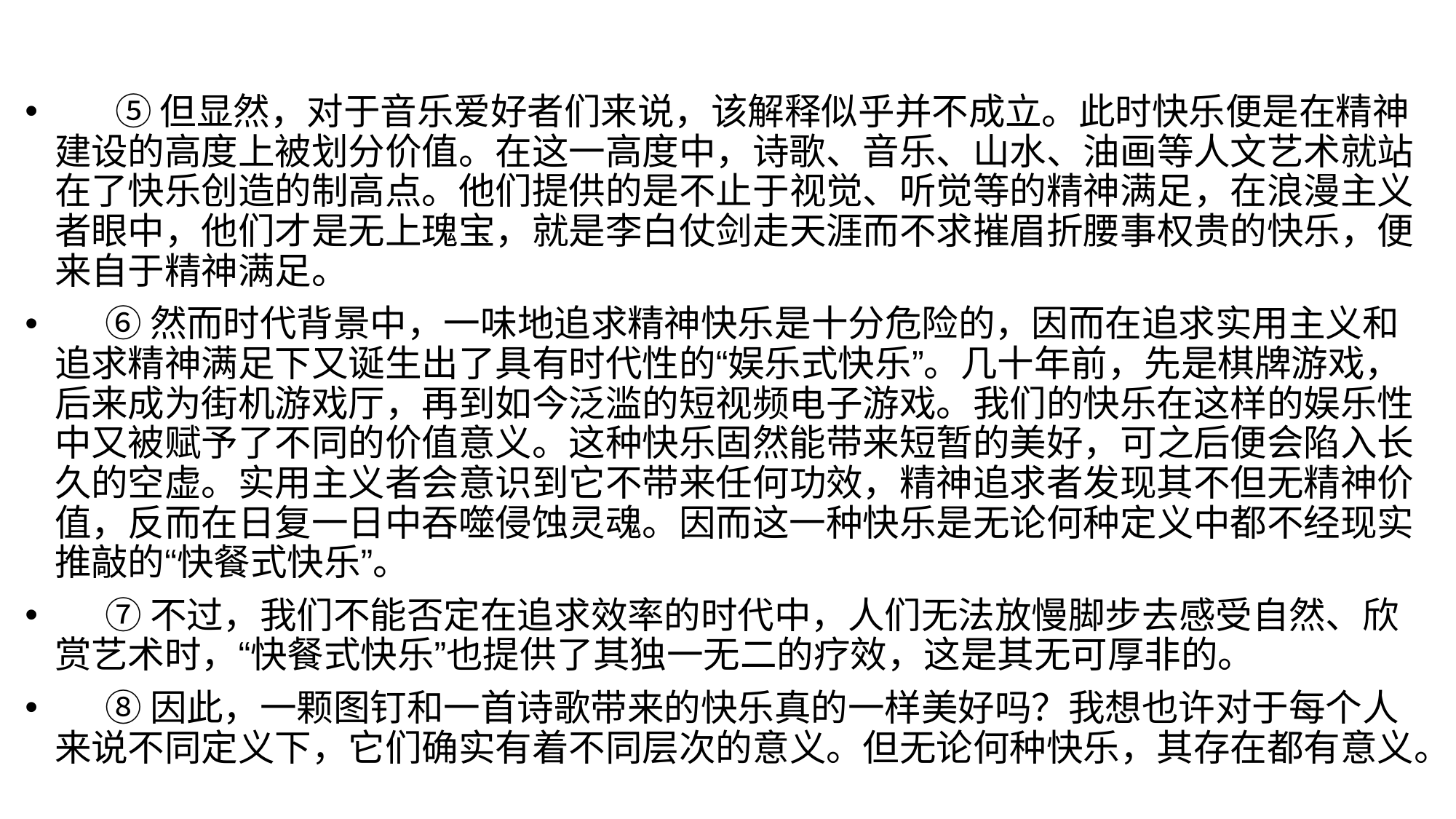

⑤但显然，对于音乐爱好者们来说，该解释似乎并不成立。此时快乐便是在精神建设的高度上被划分价值。在这一高度中，诗歌、音乐、山水、油画等人文艺术就站在了快乐创造的制高点。他们提供的是不止于视觉、听觉等的精神满足，在浪漫主义者眼中，他们才是无上瑰宝，就是李白仗剑走天涯而不求摧眉折腰事权贵的快乐，便来自于精神满足。
     ⑥然而时代背景中，一味地追求精神快乐是十分危险的，因而在追求实用主义和追求精神满足下又诞生出了具有时代性的“娱乐式快乐”。几十年前，先是棋牌游戏，后来成为街机游戏厅，再到如今泛滥的短视频电子游戏。我们的快乐在这样的娱乐性中又被赋予了不同的价值意义。这种快乐固然能带来短暂的美好，可之后便会陷入长久的空虚。实用主义者会意识到它不带来任何功效，精神追求者发现其不但无精神价值，反而在日复一日中吞噬侵蚀灵魂。因而这一种快乐是无论何种定义中都不经现实推敲的“快餐式快乐”。
     ⑦不过，我们不能否定在追求效率的时代中，人们无法放慢脚步去感受自然、欣赏艺术时，“快餐式快乐”也提供了其独一无二的疗效，这是其无可厚非的。
     ⑧因此，一颗图钉和一首诗歌带来的快乐真的一样美好吗？我想也许对于每个人来说不同定义下，它们确实有着不同层次的意义。但无论何种快乐，其存在都有意义。